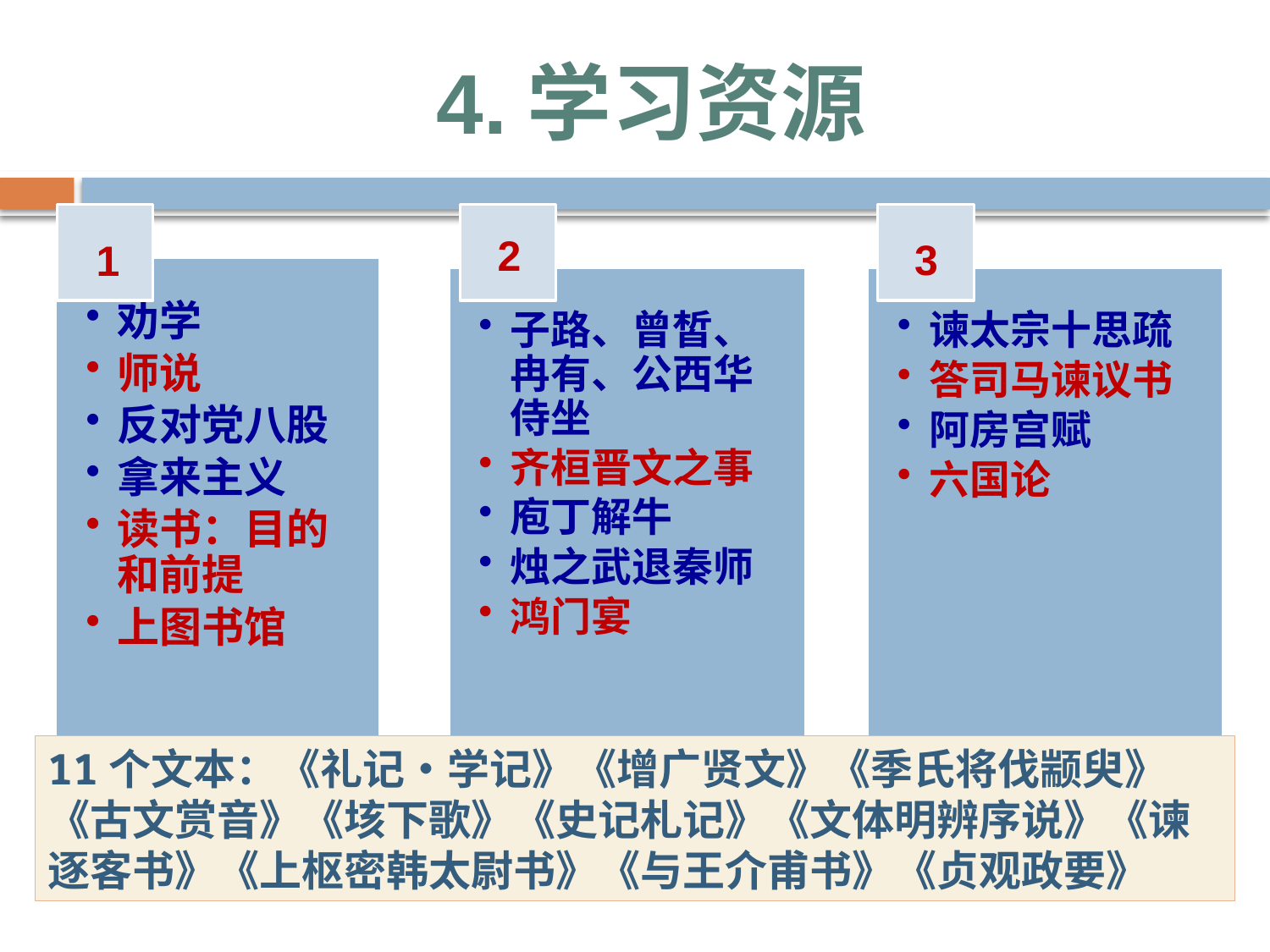

# 4.学习资源

劝学
师说
反对党八股
拿来主义
读书：目的和前提
上图书馆

子路、曾皙、冉有、公西华侍坐
齐桓晋文之事
庖丁解牛
烛之武退秦师
鸿门宴

谏太宗十思疏
答司马谏议书
阿房宫赋
六国论
2
3
1

11个文本：《礼记・学记》《增广贤文》《季氏将伐颛臾》《古文赏音》《垓下歌》《史记札记》《文体明辨序说》《谏逐客书》《上枢密韩太尉书》《与王介甫书》《贞观政要》